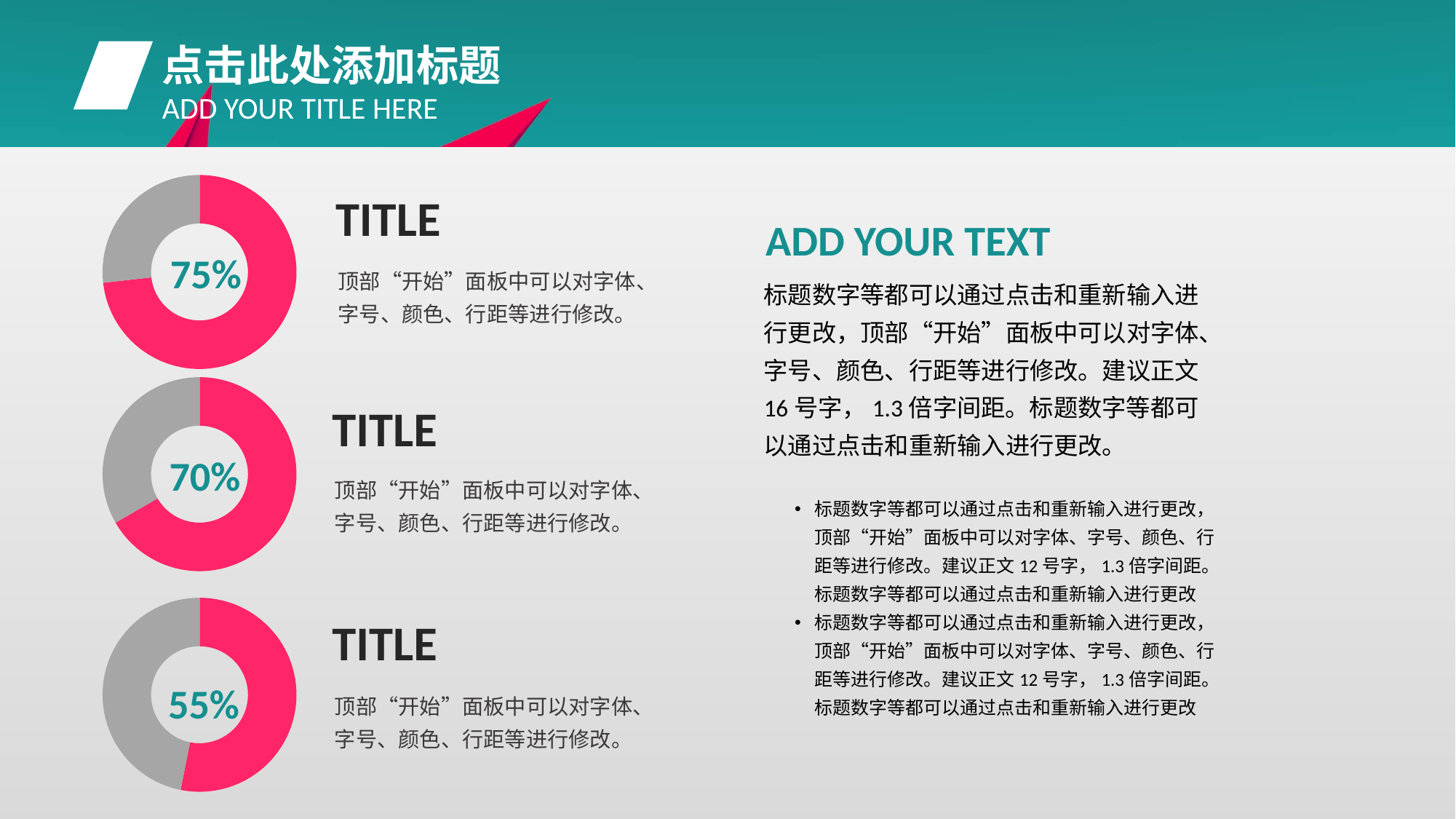

点击此处添加标题
ADD YOUR TITLE HERE

### Chart

| Category | 列1 |
|---|---|
|  | 8.200000000000001 |
|  | 3.0 |
75%
ADD YOUR TEXT
TITLE
顶部“开始”面板中可以对字体、字号、颜色、行距等进行修改。
标题数字等都可以通过点击和重新输入进行更改，顶部“开始”面板中可以对字体、字号、颜色、行距等进行修改。建议正文16号字，1.3倍字间距。标题数字等都可以通过点击和重新输入进行更改。

### Chart

| Category | 列1 |
|---|---|
|  | 6.0 |
|  | 3.0 |
70%
TITLE
顶部“开始”面板中可以对字体、字号、颜色、行距等进行修改。
标题数字等都可以通过点击和重新输入进行更改，顶部“开始”面板中可以对字体、字号、颜色、行距等进行修改。建议正文12号字，1.3倍字间距。标题数字等都可以通过点击和重新输入进行更改
标题数字等都可以通过点击和重新输入进行更改，顶部“开始”面板中可以对字体、字号、颜色、行距等进行修改。建议正文12号字，1.3倍字间距。标题数字等都可以通过点击和重新输入进行更改

### Chart

| Category | 列1 |
|---|---|
|  | 3.4 |
|  | 3.0 |
55%
TITLE
顶部“开始”面板中可以对字体、字号、颜色、行距等进行修改。